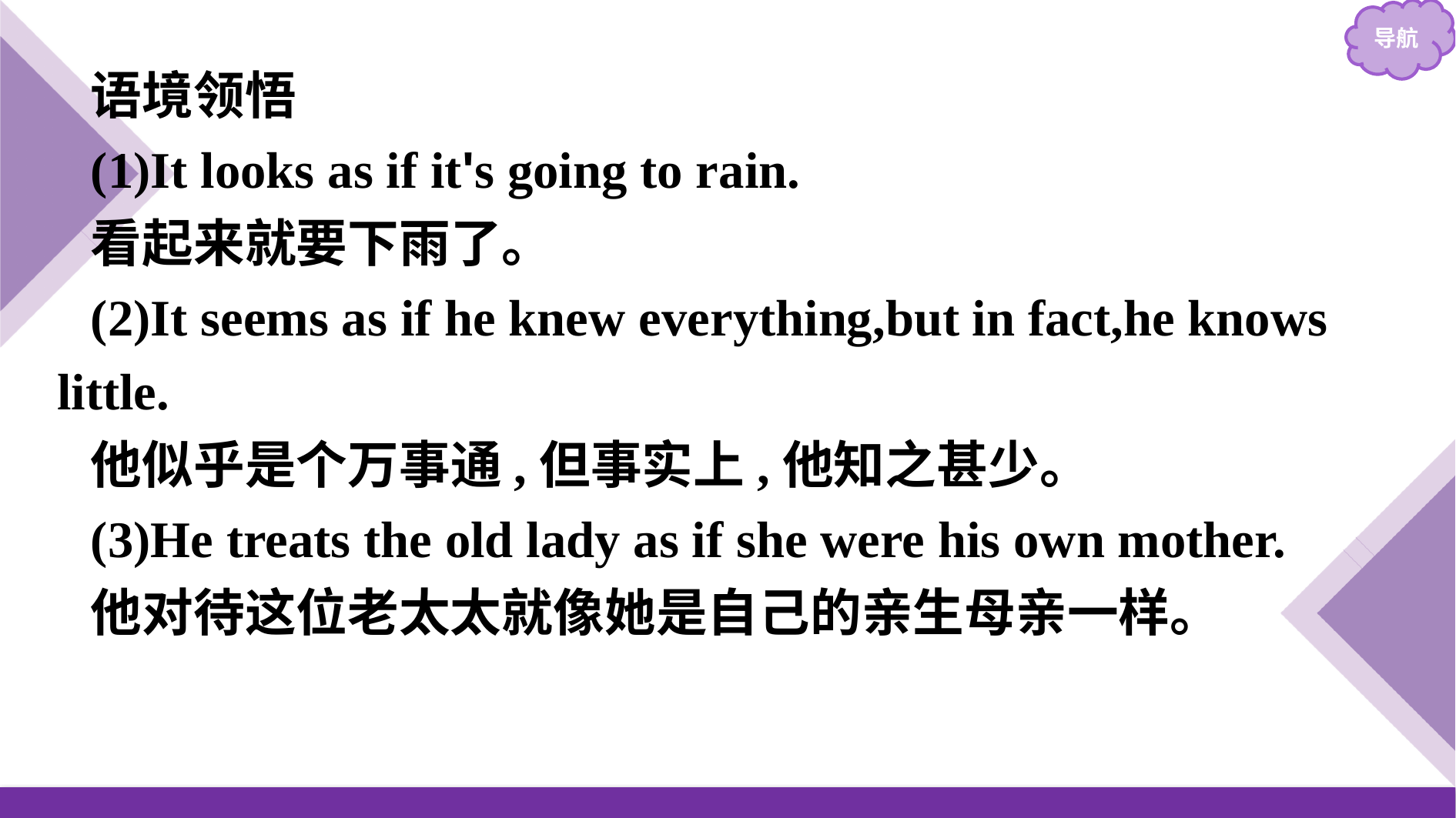

语境领悟
(1)It looks as if it's going to rain.
看起来就要下雨了。
(2)It seems as if he knew everything,but in fact,he knows little.
他似乎是个万事通,但事实上,他知之甚少。
(3)He treats the old lady as if she were his own mother.
他对待这位老太太就像她是自己的亲生母亲一样。